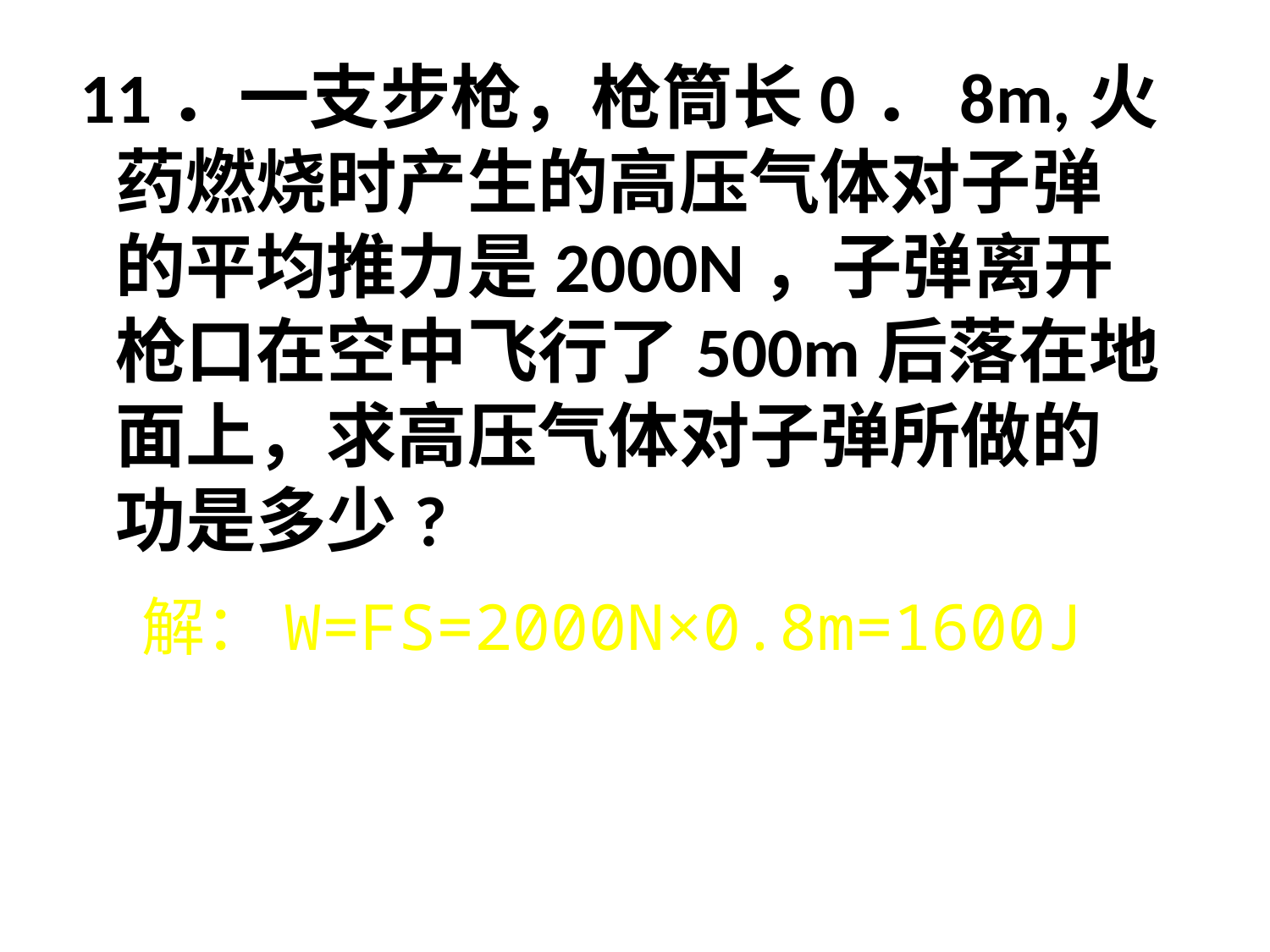

11．一支步枪，枪筒长0．8m,火药燃烧时产生的高压气体对子弹的平均推力是2000N，子弹离开枪口在空中飞行了500m后落在地面上，求高压气体对子弹所做的功是多少?
解：W=FS=2000N×0.8m=1600J